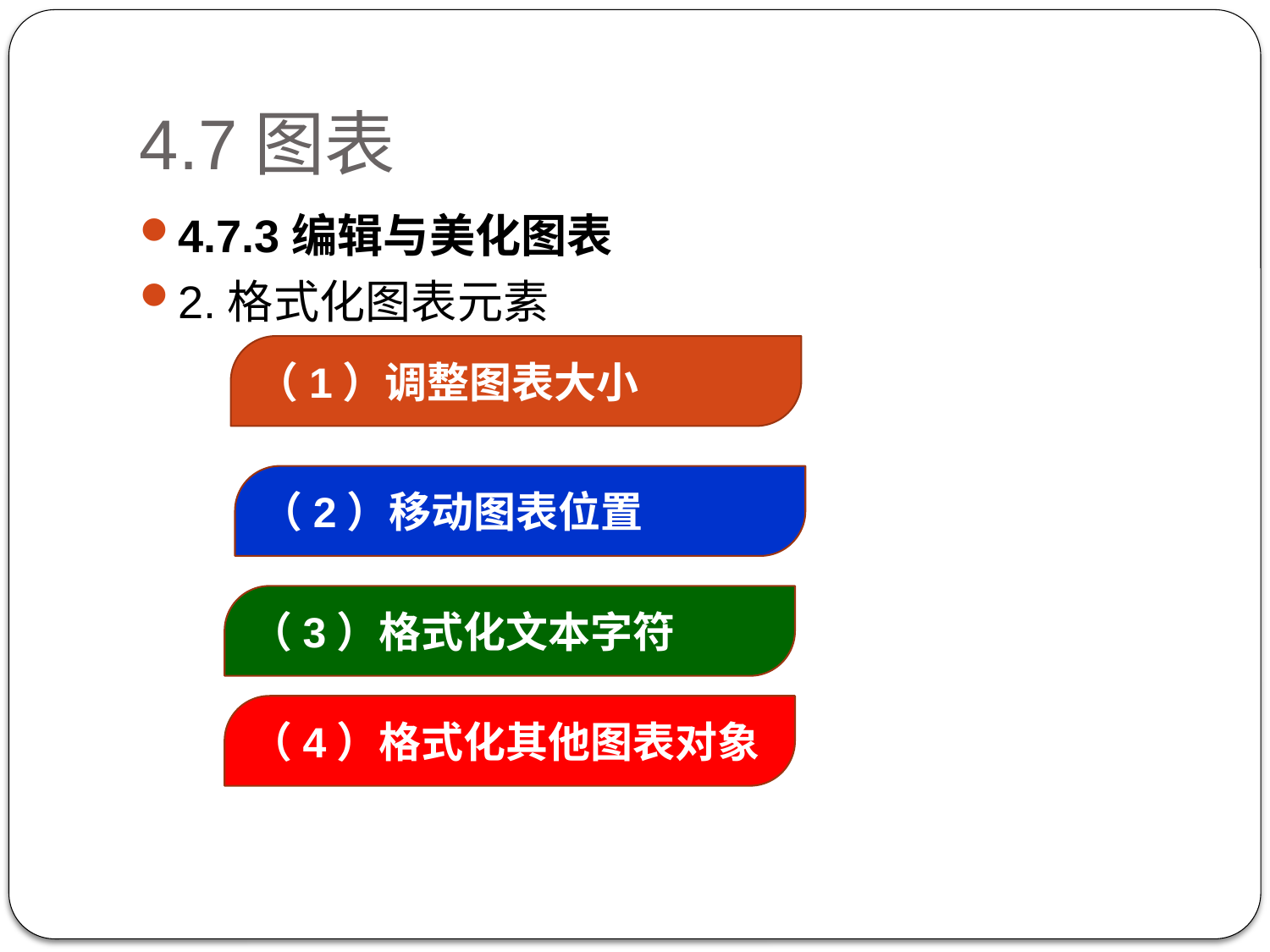

# 4.7图表
4.7.3编辑与美化图表
2.格式化图表元素
（1）调整图表大小
（2）移动图表位置
（3）格式化文本字符
（4）格式化其他图表对象